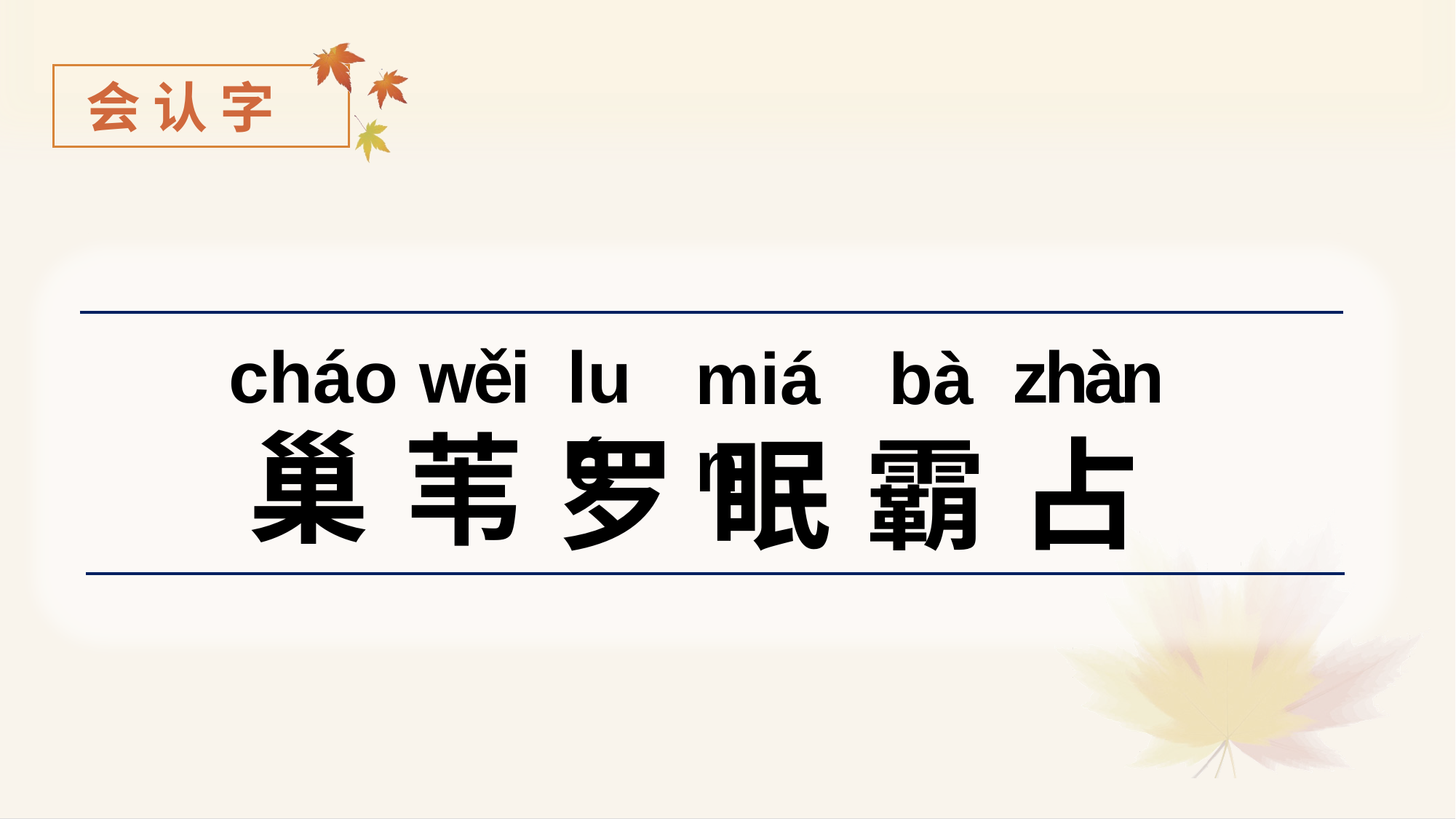

会 认 字

wěi
 cháo
luó
zhàn
mián
bà
巢
苇
罗
眠
霸
占